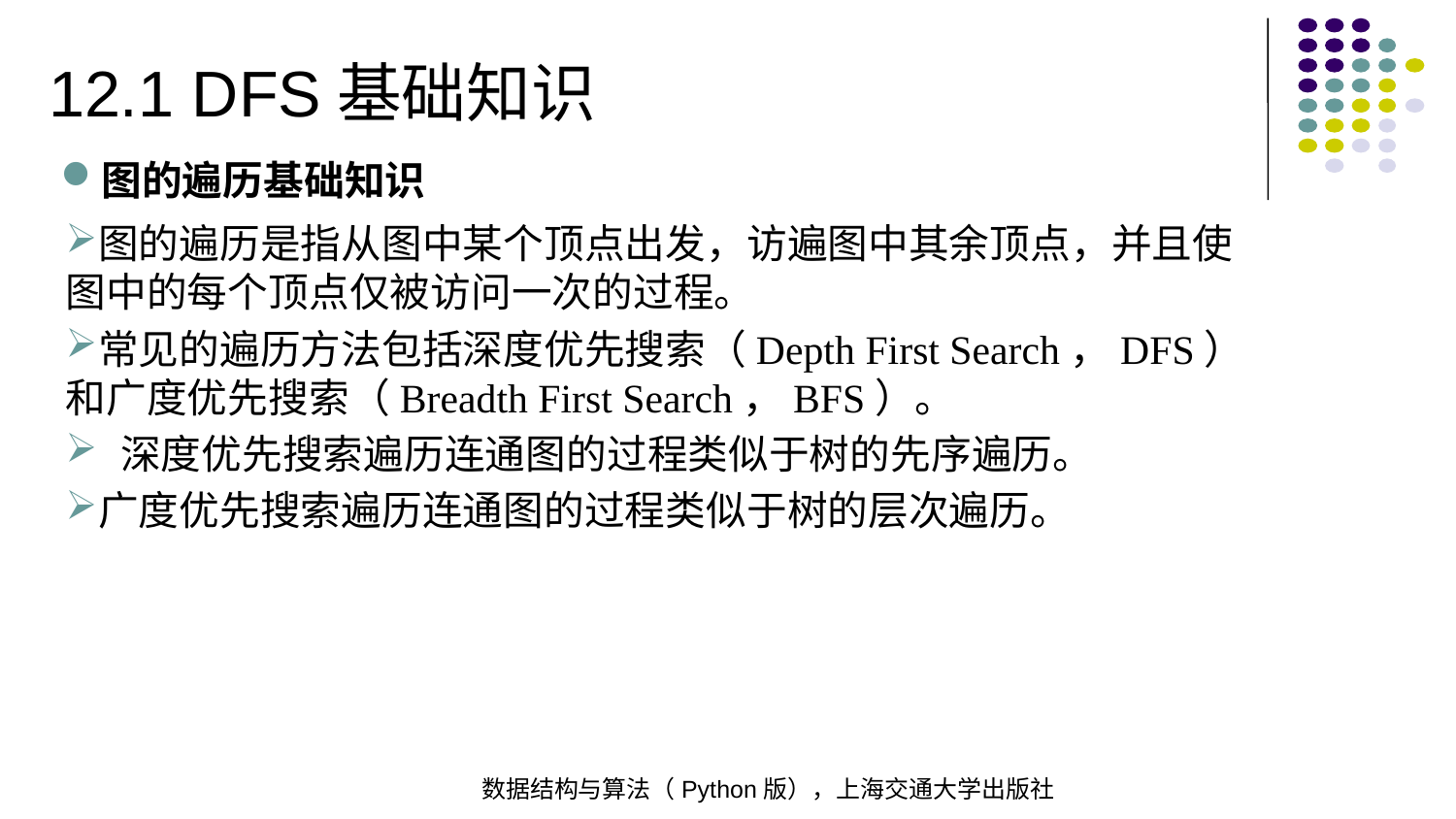

12.1 DFS基础知识
图的遍历基础知识
图的遍历是指从图中某个顶点出发，访遍图中其余顶点，并且使图中的每个顶点仅被访问一次的过程。
常见的遍历方法包括深度优先搜索（Depth First Search，DFS）和广度优先搜索（Breadth First Search，BFS）。
深度优先搜索遍历连通图的过程类似于树的先序遍历。
广度优先搜索遍历连通图的过程类似于树的层次遍历。